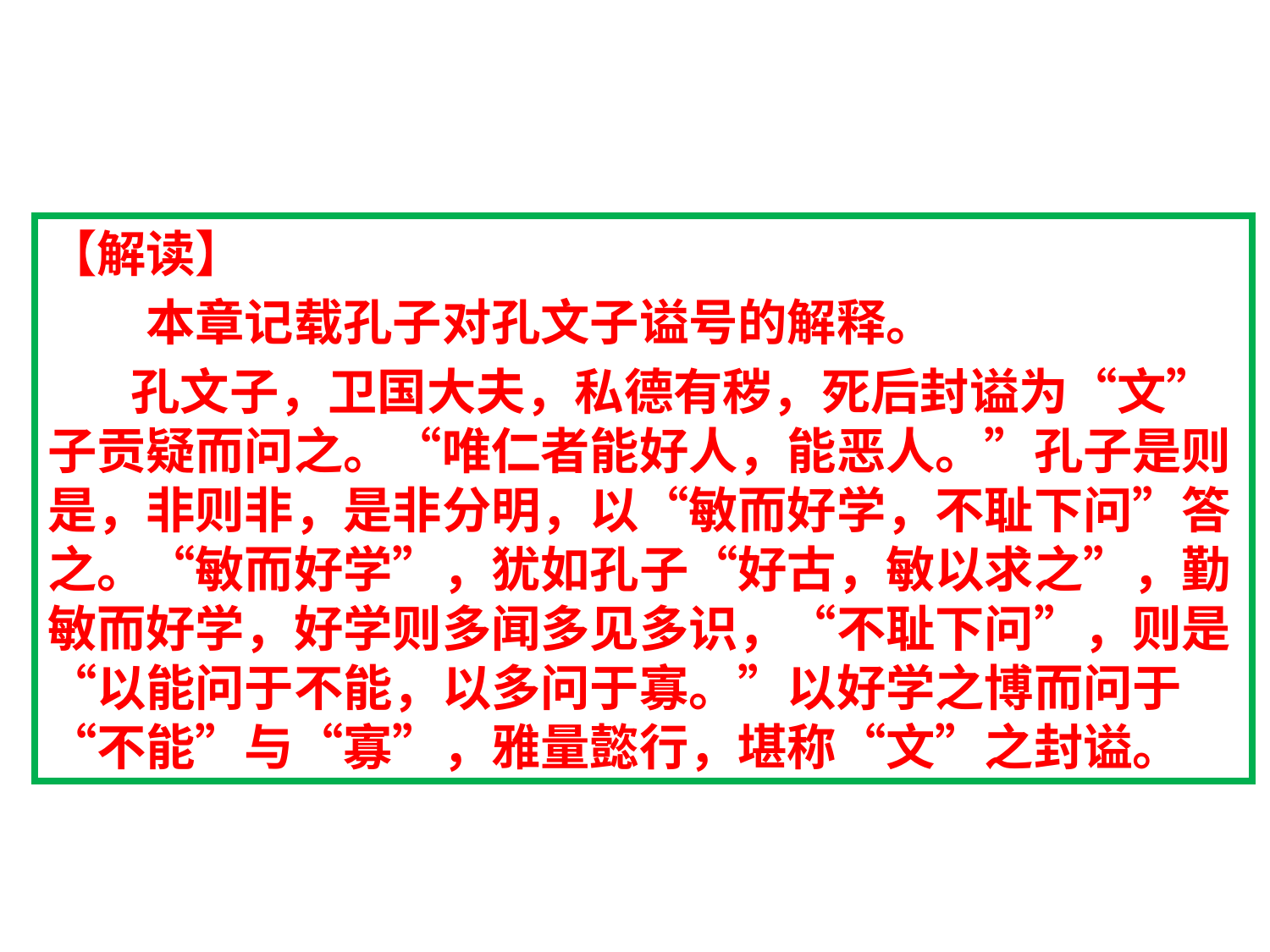

【解读】
　　本章记载孔子对孔文子谥号的解释。
  　孔文子，卫国大夫，私德有秽，死后封谥为“文”子贡疑而问之。“唯仁者能好人，能恶人。”孔子是则是，非则非，是非分明，以“敏而好学，不耻下问”答之。“敏而好学”，犹如孔子“好古，敏以求之”，勤敏而好学，好学则多闻多见多识，“不耻下问”，则是“以能问于不能，以多问于寡。”以好学之博而问于“不能”与“寡”，雅量懿行，堪称“文”之封谥。